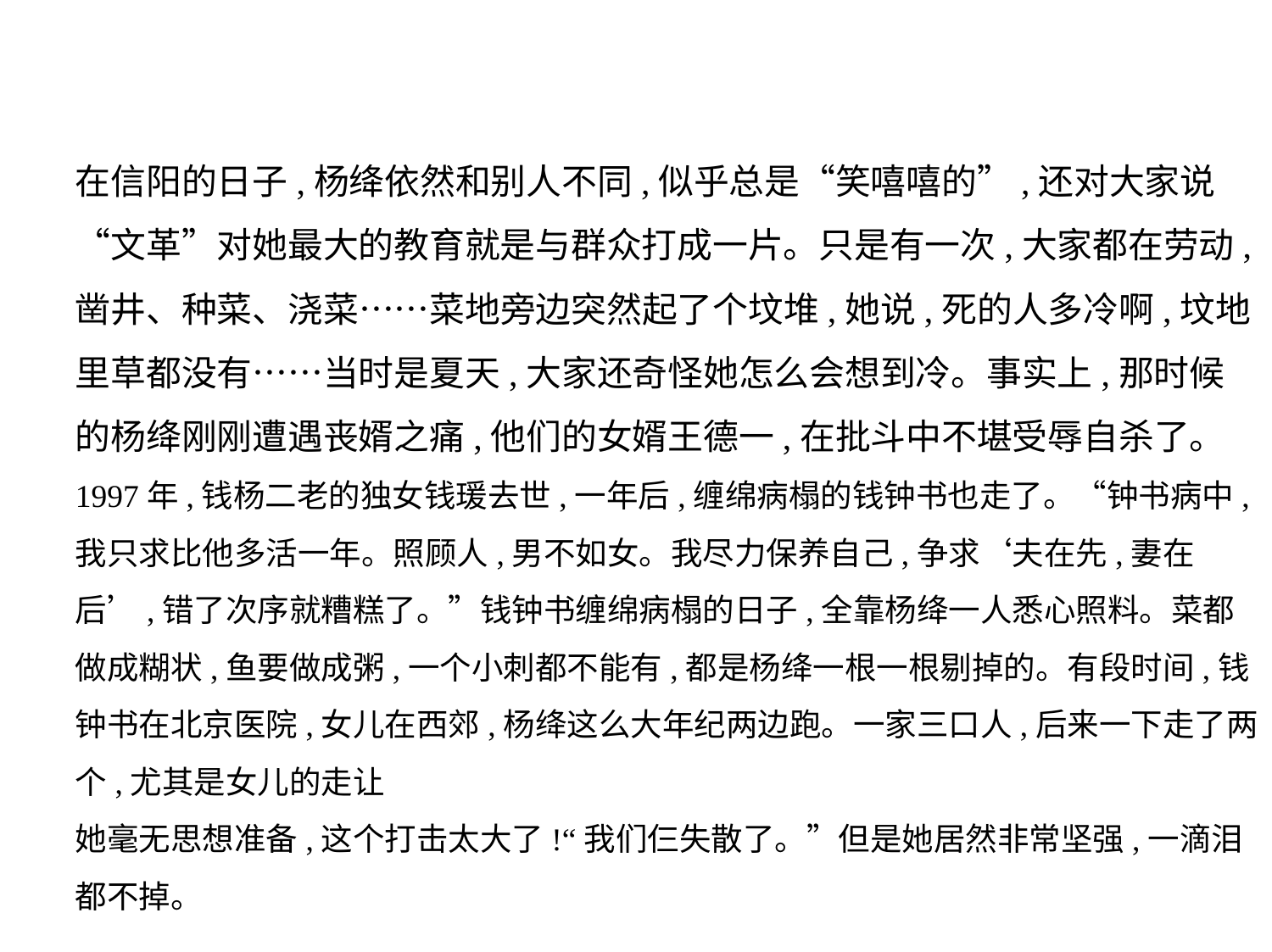

在信阳的日子,杨绛依然和别人不同,似乎总是“笑嘻嘻的”,还对大家说“文革”对她最大的教育就是与群众打成一片。只是有一次,大家都在劳动,凿井、种菜、浇菜……菜地旁边突然起了个坟堆,她说,死的人多冷啊,坟地里草都没有……当时是夏天,大家还奇怪她怎么会想到冷。事实上,那时候的杨绛刚刚遭遇丧婿之痛,他们的女婿王德一,在批斗中不堪受辱自杀了。
1997年,钱杨二老的独女钱瑗去世,一年后,缠绵病榻的钱钟书也走了。“钟书病中,我只求比他多活一年。照顾人,男不如女。我尽力保养自己,争求‘夫在先,妻在后’,错了次序就糟糕了。”钱钟书缠绵病榻的日子,全靠杨绛一人悉心照料。菜都做成糊状,鱼要做成粥,一个小刺都不能有,都是杨绛一根一根剔掉的。有段时间,钱钟书在北京医院,女儿在西郊,杨绛这么大年纪两边跑。一家三口人,后来一下走了两个,尤其是女儿的走让
她毫无思想准备,这个打击太大了!“我们仨失散了。”但是她居然非常坚强,一滴泪都不掉。